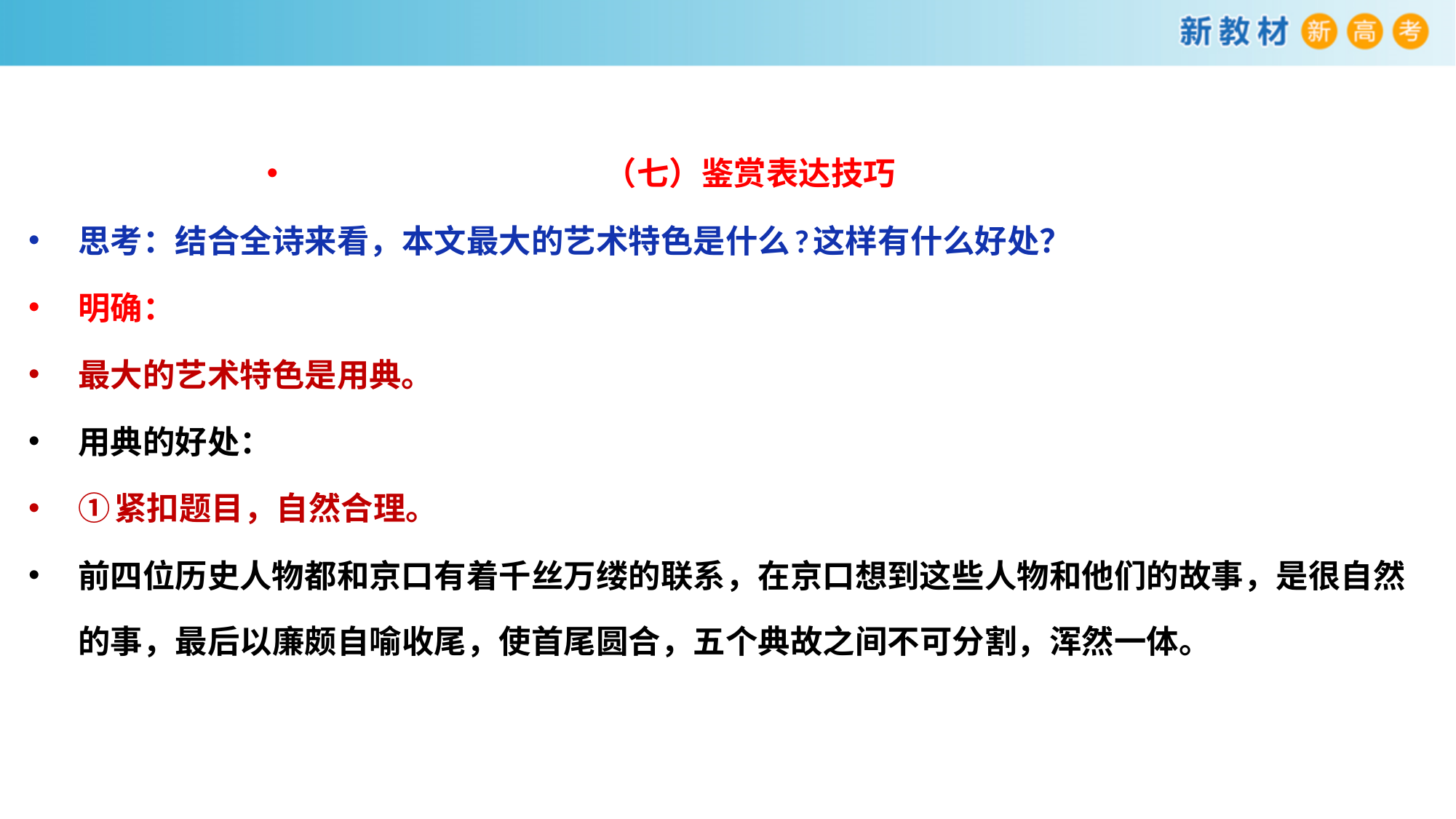

（七）鉴赏表达技巧
思考：结合全诗来看，本文最大的艺术特色是什么?这样有什么好处？
明确：
最大的艺术特色是用典。
用典的好处：
①紧扣题目，自然合理。
前四位历史人物都和京口有着千丝万缕的联系，在京口想到这些人物和他们的故事，是很自然的事，最后以廉颇自喻收尾，使首尾圆合，五个典故之间不可分割，浑然一体。